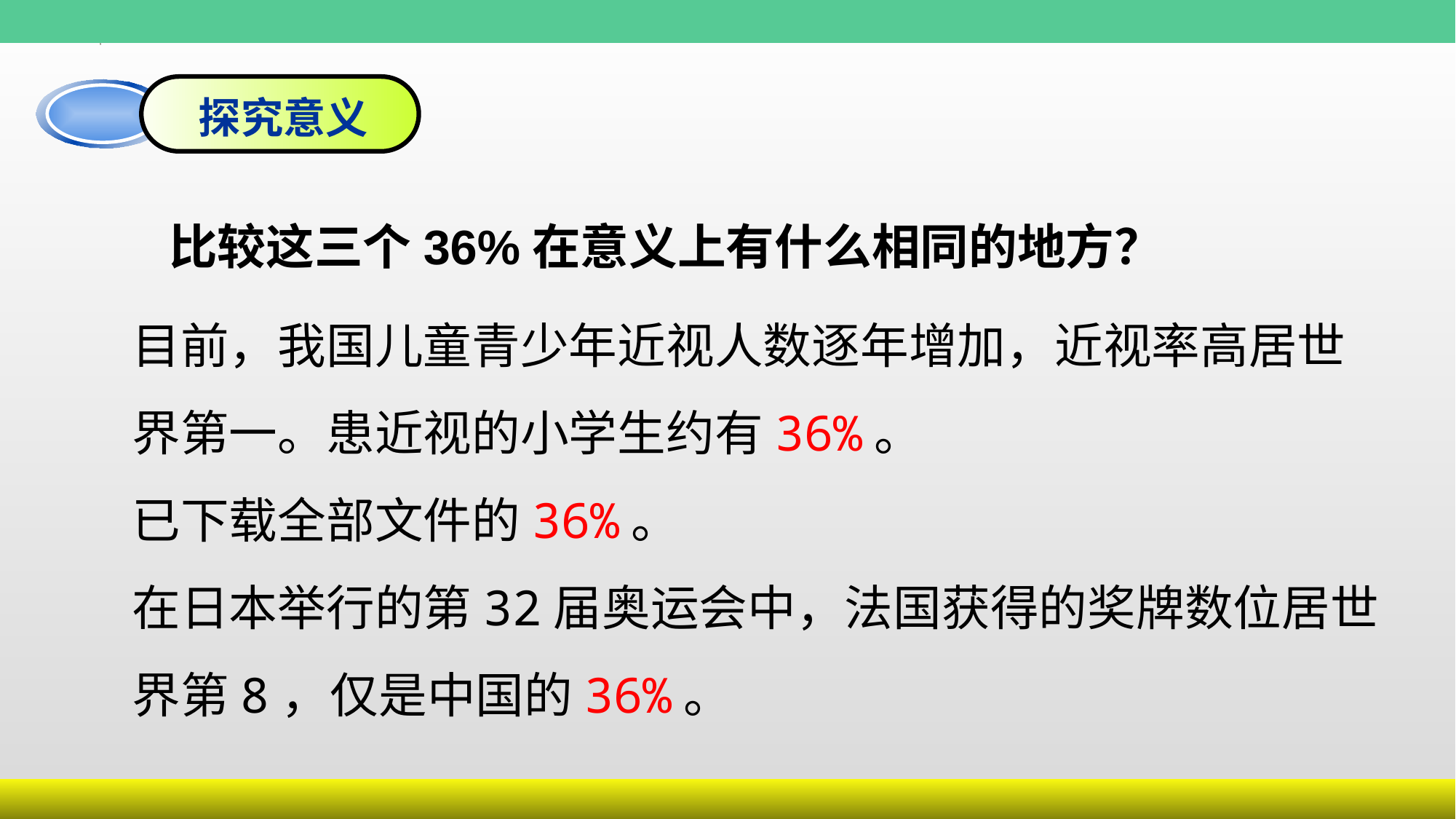

探究意义
比较这三个36%在意义上有什么相同的地方？
目前，我国儿童青少年近视人数逐年增加，近视率高居世界第一。患近视的小学生约有36%。
已下载全部文件的36%。
在日本举行的第32届奥运会中，法国获得的奖牌数位居世界第8，仅是中国的36%。